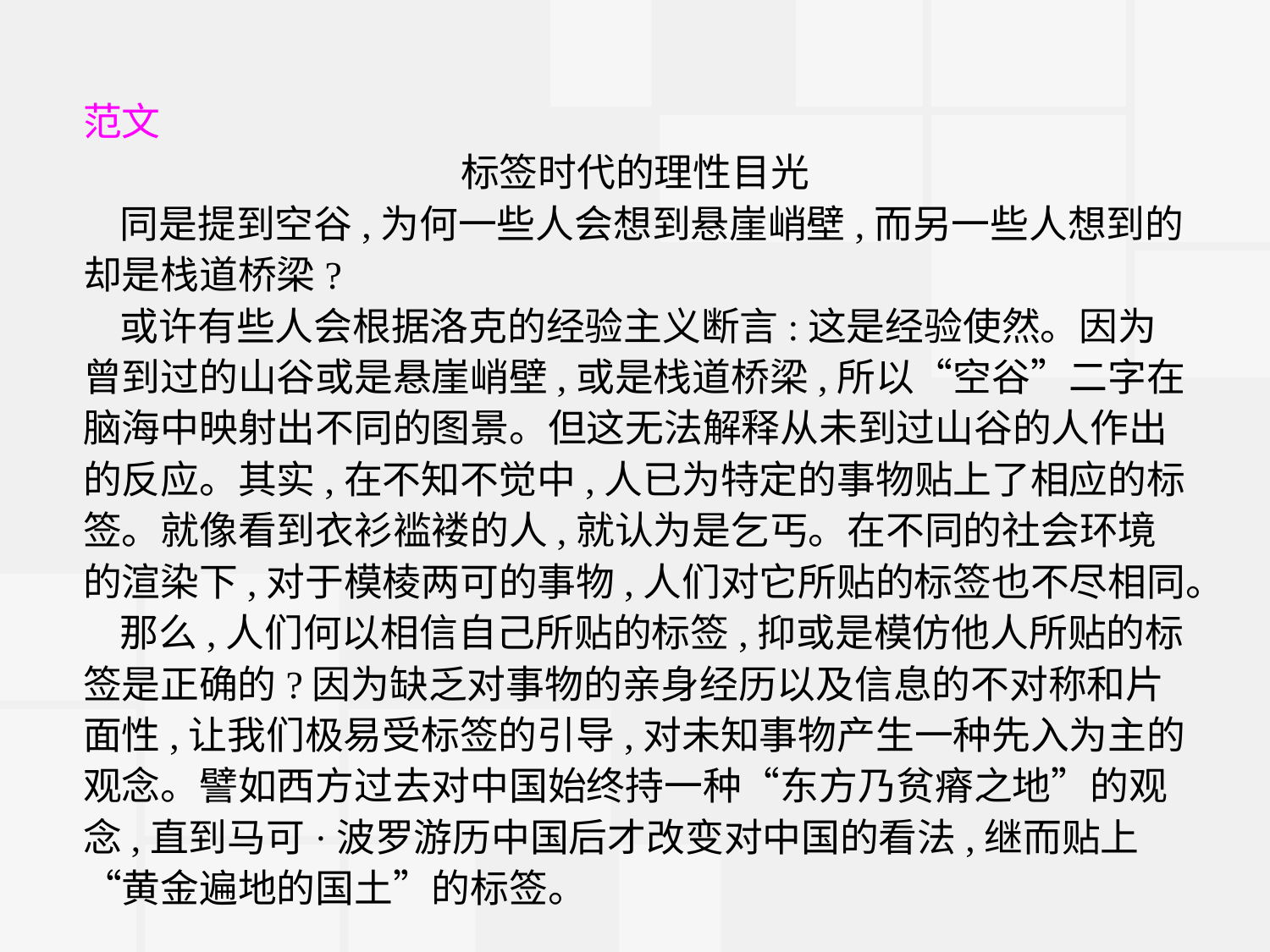

范文
标签时代的理性目光
同是提到空谷,为何一些人会想到悬崖峭壁,而另一些人想到的却是栈道桥梁?
或许有些人会根据洛克的经验主义断言:这是经验使然。因为曾到过的山谷或是悬崖峭壁,或是栈道桥梁,所以“空谷”二字在脑海中映射出不同的图景。但这无法解释从未到过山谷的人作出的反应。其实,在不知不觉中,人已为特定的事物贴上了相应的标签。就像看到衣衫褴褛的人,就认为是乞丐。在不同的社会环境的渲染下,对于模棱两可的事物,人们对它所贴的标签也不尽相同。
那么,人们何以相信自己所贴的标签,抑或是模仿他人所贴的标签是正确的?因为缺乏对事物的亲身经历以及信息的不对称和片面性,让我们极易受标签的引导,对未知事物产生一种先入为主的观念。譬如西方过去对中国始终持一种“东方乃贫瘠之地”的观念,直到马可·波罗游历中国后才改变对中国的看法,继而贴上“黄金遍地的国土”的标签。